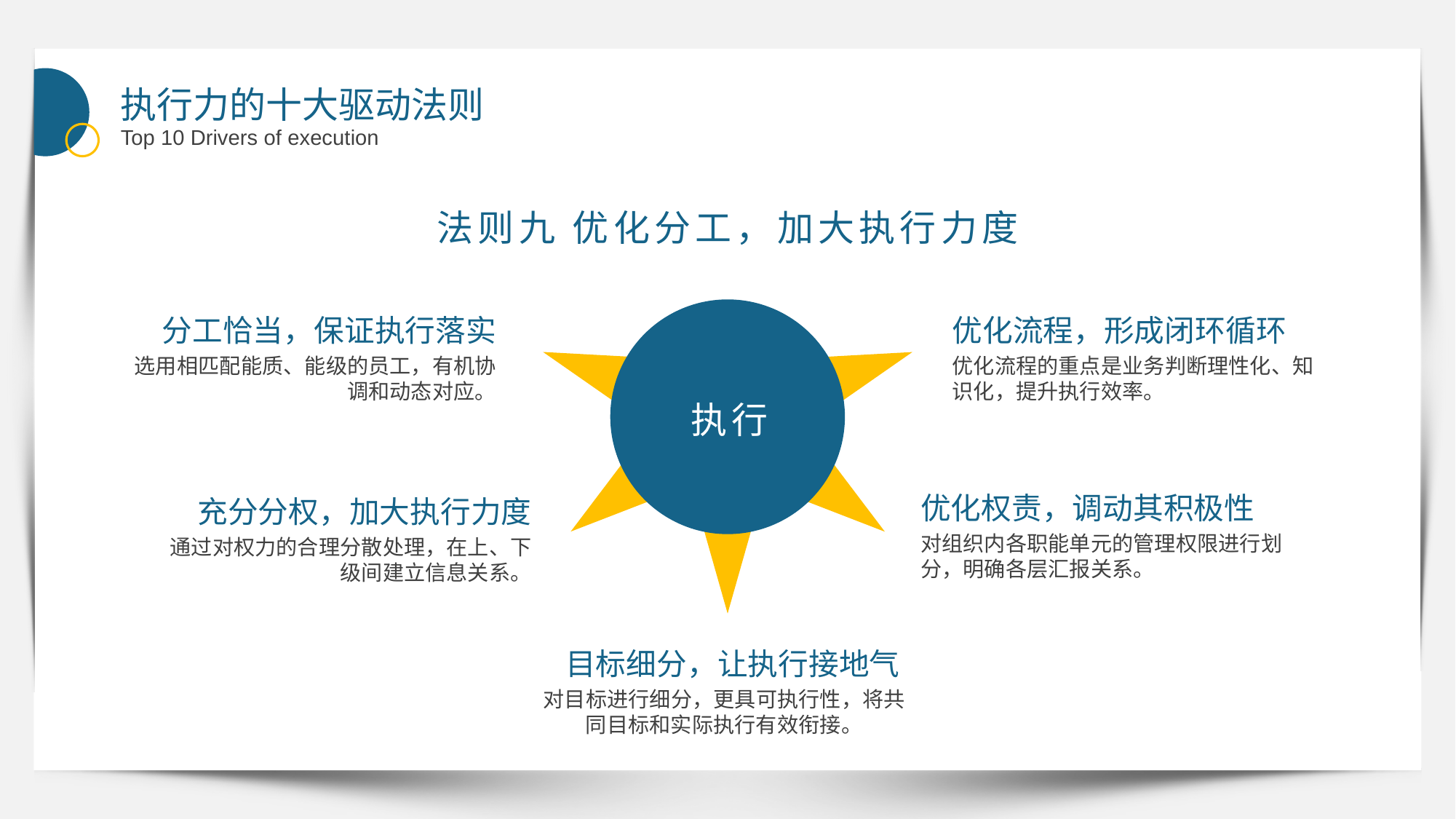

执行力的十大驱动法则
Top 10 Drivers of execution
法则九 优化分工，加大执行力度
分工恰当，保证执行落实
优化流程，形成闭环循环

选用相匹配能质、能级的员工，有机协调和动态对应。
优化流程的重点是业务判断理性化、知识化，提升执行效率。
执行
优化权责，调动其积极性
充分分权，加大执行力度
对组织内各职能单元的管理权限进行划分，明确各层汇报关系。
通过对权力的合理分散处理，在上、下级间建立信息关系。
目标细分，让执行接地气
对目标进行细分，更具可执行性，将共同目标和实际执行有效衔接。